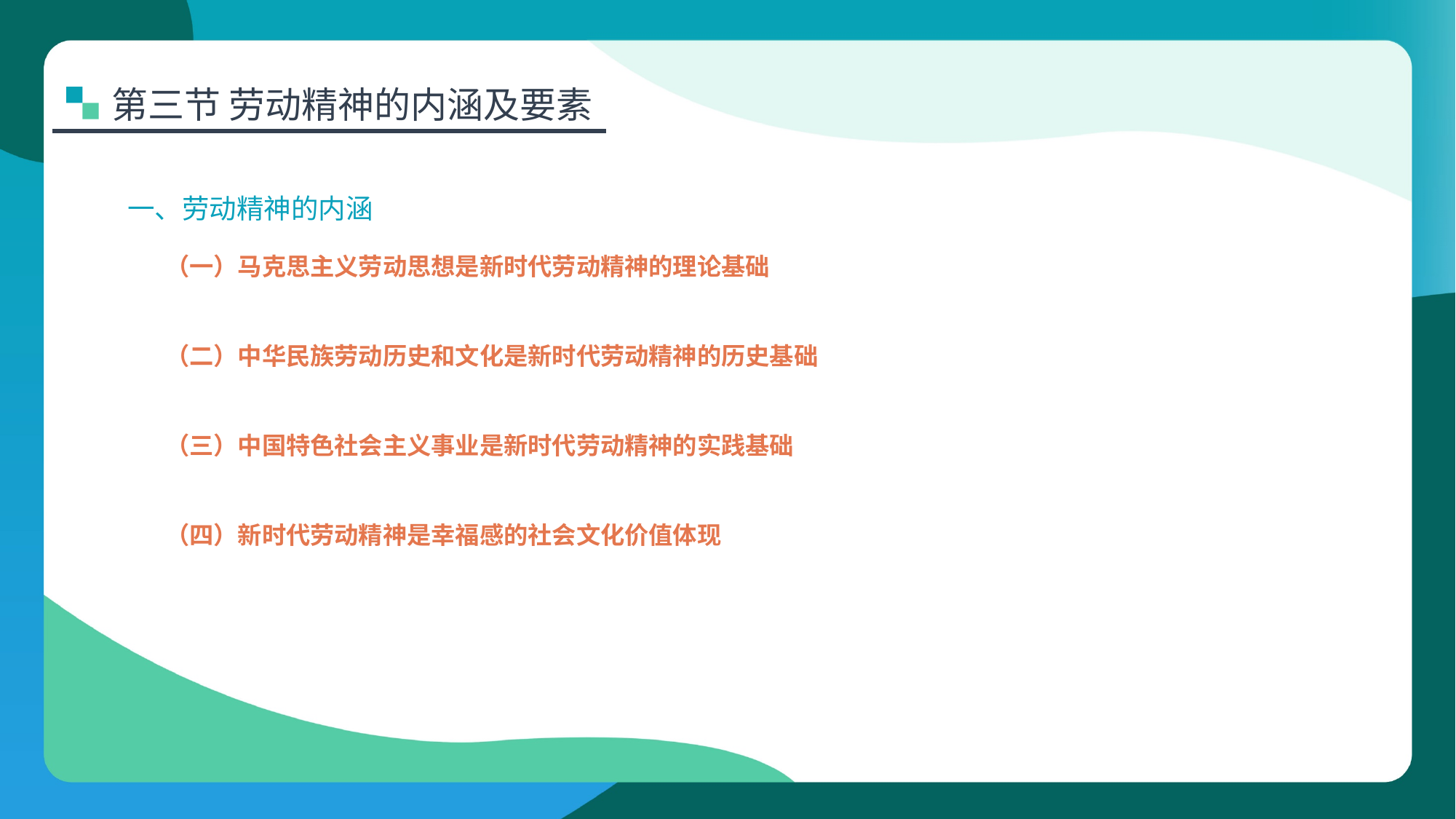

第三节 劳动精神的内涵及要素

一、劳动精神的内涵
（一）马克思主义劳动思想是新时代劳动精神的理论基础
（二）中华民族劳动历史和文化是新时代劳动精神的历史基础
（三）中国特色社会主义事业是新时代劳动精神的实践基础
（四）新时代劳动精神是幸福感的社会文化价值体现